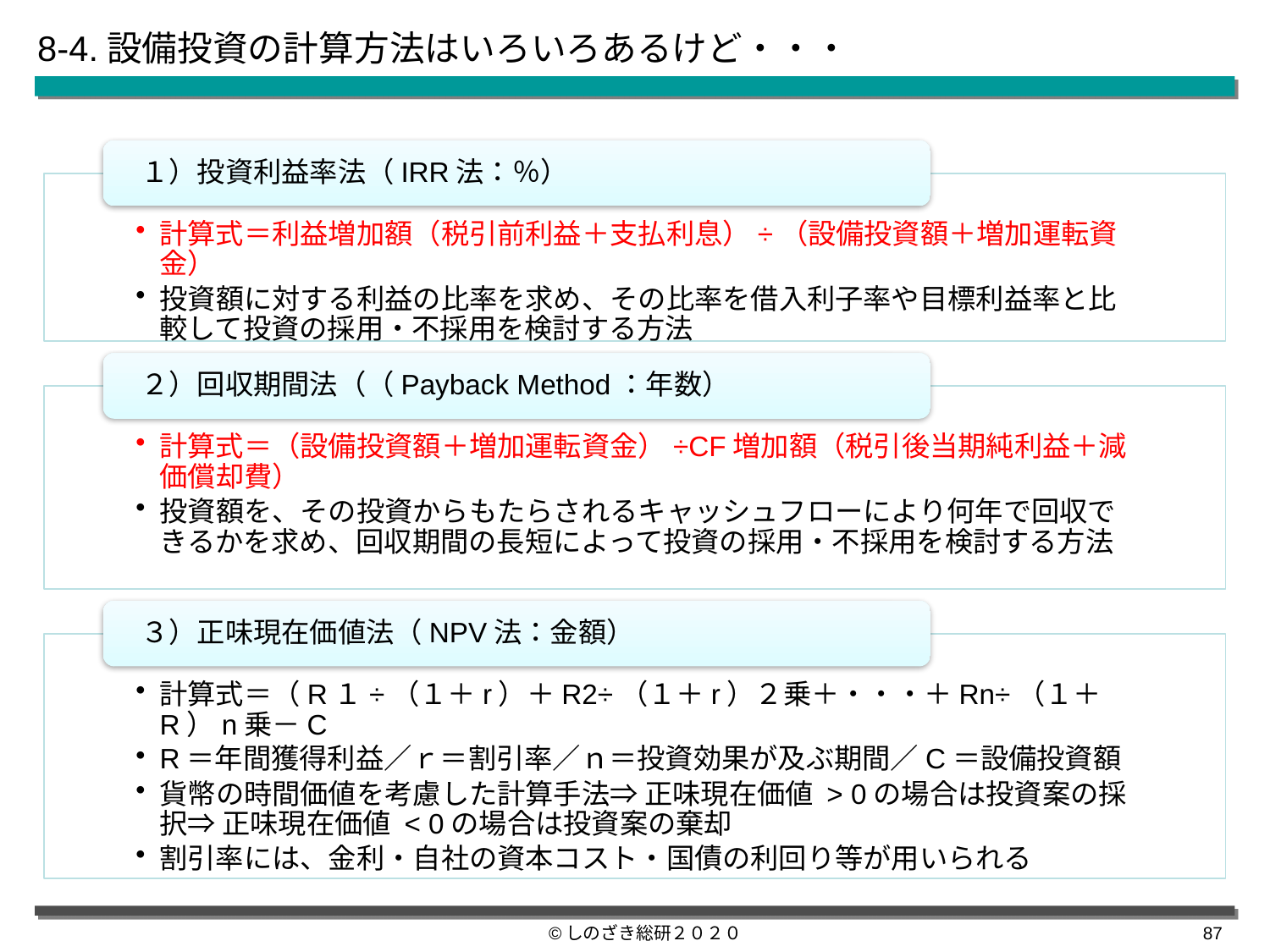

8-4.設備投資の計算方法はいろいろあるけど・・・
計算式＝利益増加額（税引前利益＋支払利息）÷（設備投資額＋増加運転資金）
投資額に対する利益の比率を求め、その比率を借入利子率や目標利益率と比較して投資の採用・不採用を検討する方法
１）投資利益率法（IRR法：％）
計算式＝（設備投資額＋増加運転資金）÷CF増加額（税引後当期純利益＋減価償却費）
投資額を、その投資からもたらされるキャッシュフローにより何年で回収できるかを求め、回収期間の長短によって投資の採用・不採用を検討する方法
２）回収期間法（（Payback Method：年数）
計算式＝（R１÷（１＋r）＋R2÷（１＋r）２乗＋・・・＋Rn÷（１＋R）n乗－C
R＝年間獲得利益／ｒ＝割引率／ｎ＝投資効果が及ぶ期間／C＝設備投資額
貨幣の時間価値を考慮した計算手法⇒ 正味現在価値 > 0の場合は投資案の採択⇒ 正味現在価値 < 0の場合は投資案の棄却
割引率には、金利・自社の資本コスト・国債の利回り等が用いられる
３）正味現在価値法（NPV法：金額）
©しのざき総研２０２０
87